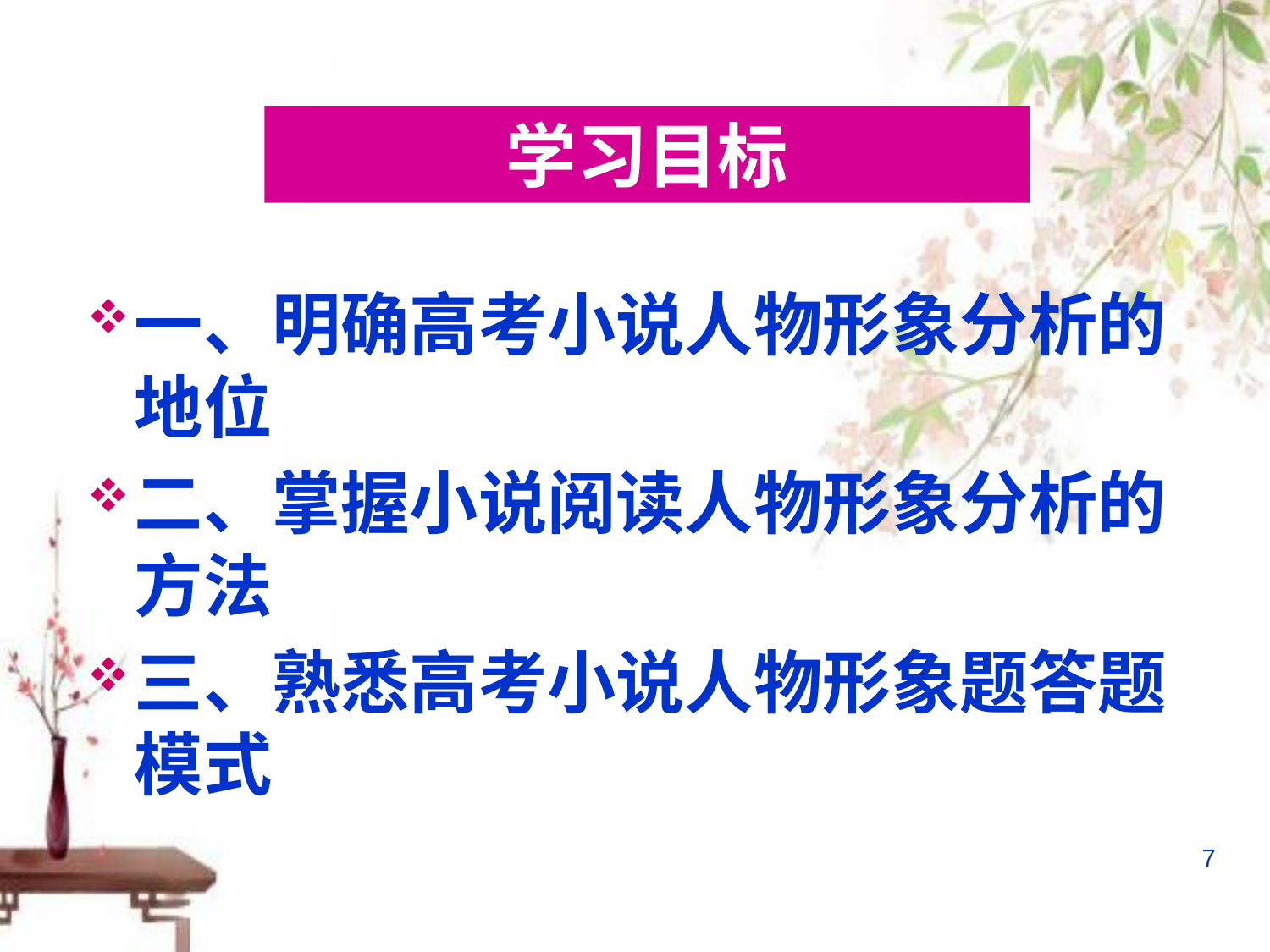

学习目标
# 一、明确高考小说人物形象分析的地位
二、掌握小说阅读人物形象分析的方法
三、熟悉高考小说人物形象题答题模式

7